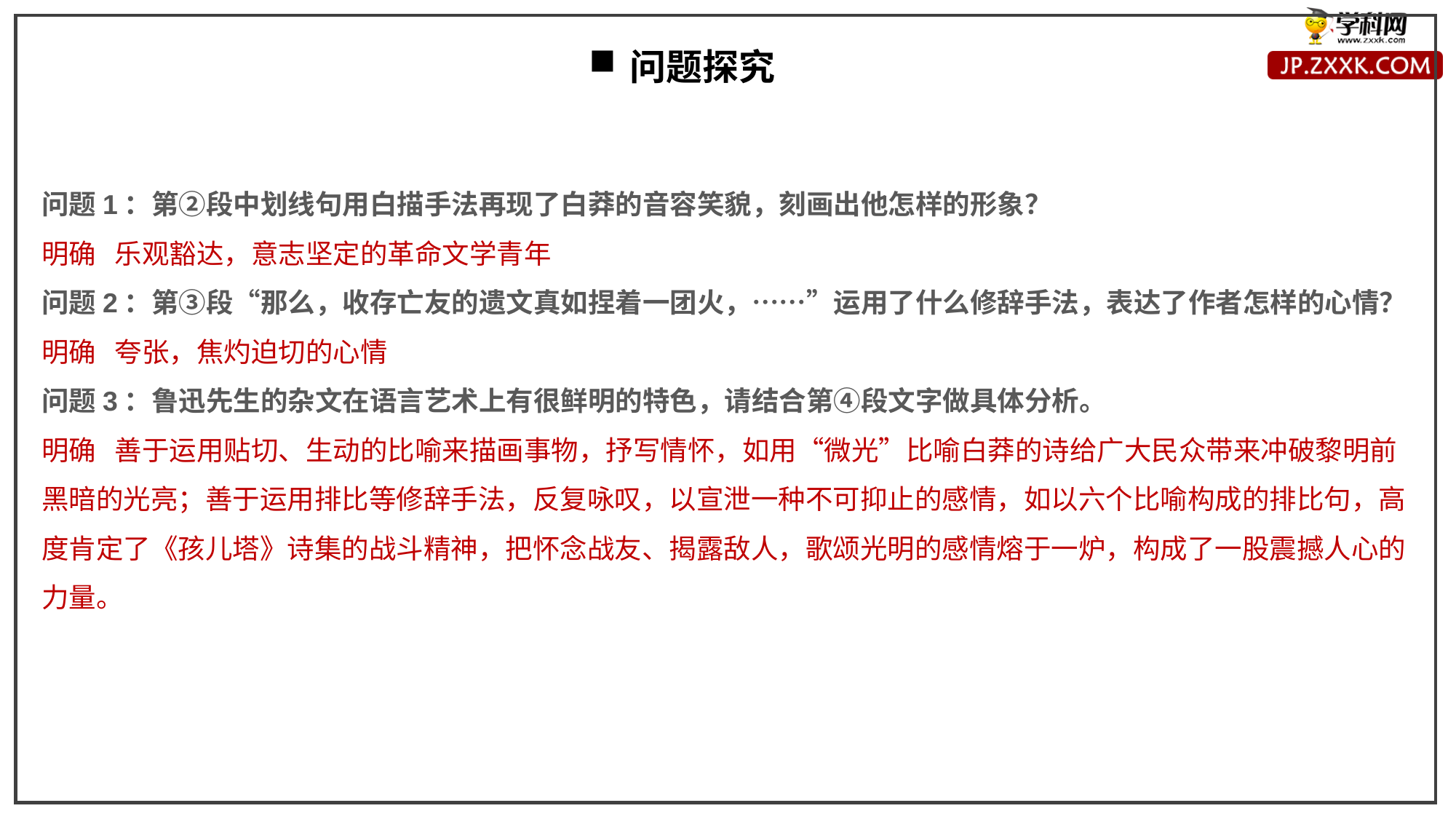

问题探究
问题1：第②段中划线句用白描手法再现了白莽的音容笑貌，刻画出他怎样的形象？
明确   乐观豁达，意志坚定的革命文学青年
问题2：第③段“那么，收存亡友的遗文真如捏着一团火，……”运用了什么修辞手法，表达了作者怎样的心情？
明确   夸张，焦灼迫切的心情
问题3：鲁迅先生的杂文在语言艺术上有很鲜明的特色，请结合第④段文字做具体分析。
明确   善于运用贴切、生动的比喻来描画事物，抒写情怀，如用“微光”比喻白莽的诗给广大民众带来冲破黎明前黑暗的光亮；善于运用排比等修辞手法，反复咏叹，以宣泄一种不可抑止的感情，如以六个比喻构成的排比句，高度肯定了《孩儿塔》诗集的战斗精神，把怀念战友、揭露敌人，歌颂光明的感情熔于一炉，构成了一股震撼人心的力量。